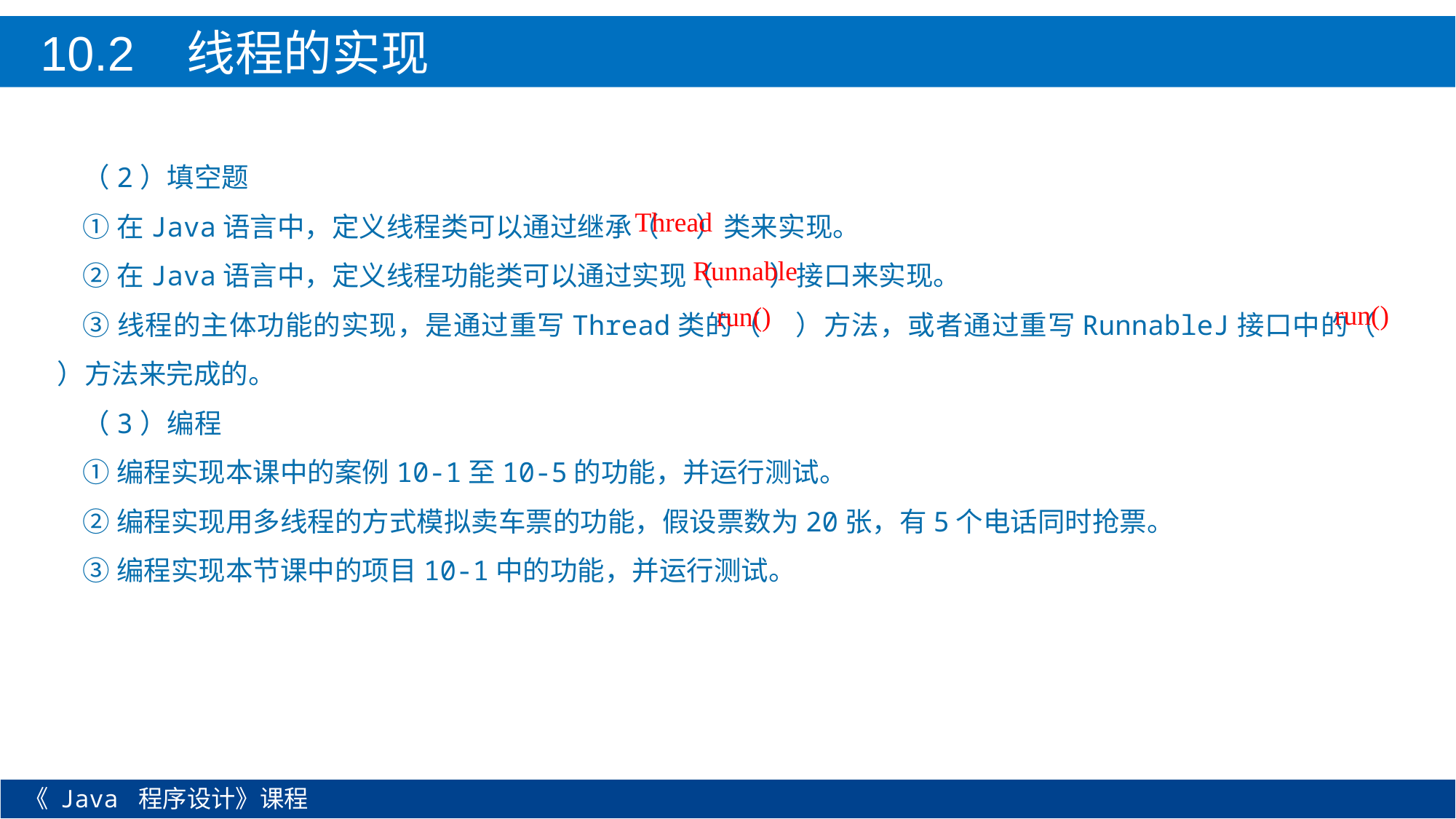

10.2   线程的实现

（2）填空题
①在Java语言中，定义线程类可以通过继承（      ）类来实现。
②在Java语言中，定义线程功能类可以通过实现（         ）接口来实现。
③线程的主体功能的实现，是通过重写Thread类的（     ）方法，或者通过重写RunnableJ接口中的（     ）方法来完成的。
（3）编程
①编程实现本课中的案例10-1至10-5的功能，并运行测试。
②编程实现用多线程的方式模拟卖车票的功能，假设票数为20张，有5个电话同时抢票。
③编程实现本节课中的项目10-1中的功能，并运行测试。
Thread
Runnable
run()
run()
《 Java 程序设计》课程